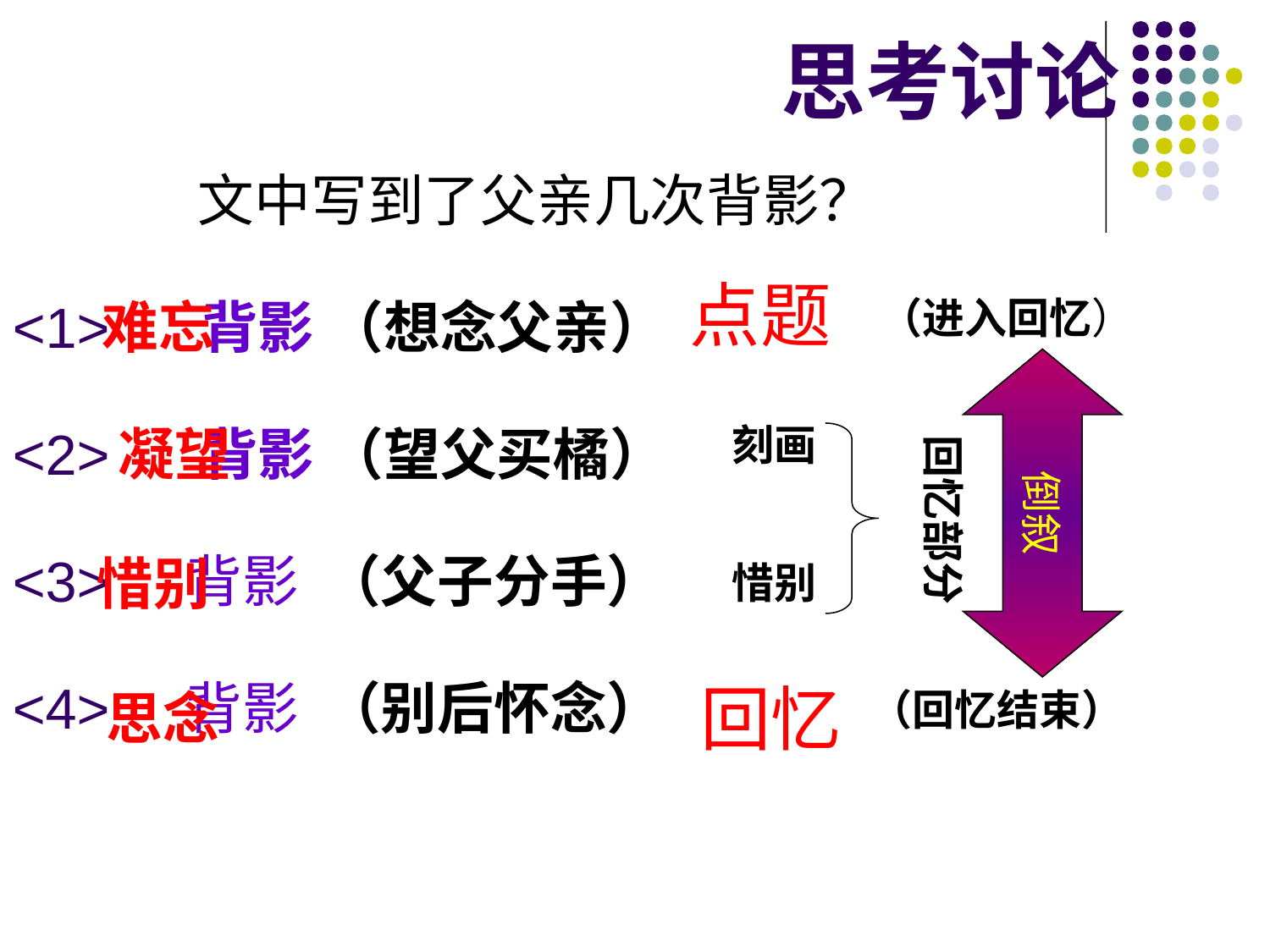

# 思考讨论
文中写到了父亲几次背影？
点题
<1>     背影 （想念父亲）
 难忘
（进入回忆）

倒叙
<2>     背影 （望父买橘）
凝望
刻画

回忆部分
<3>    背影  （父子分手）

惜别
惜别
<4>    背影  （别后怀念）
回忆
思念
（回忆结束）